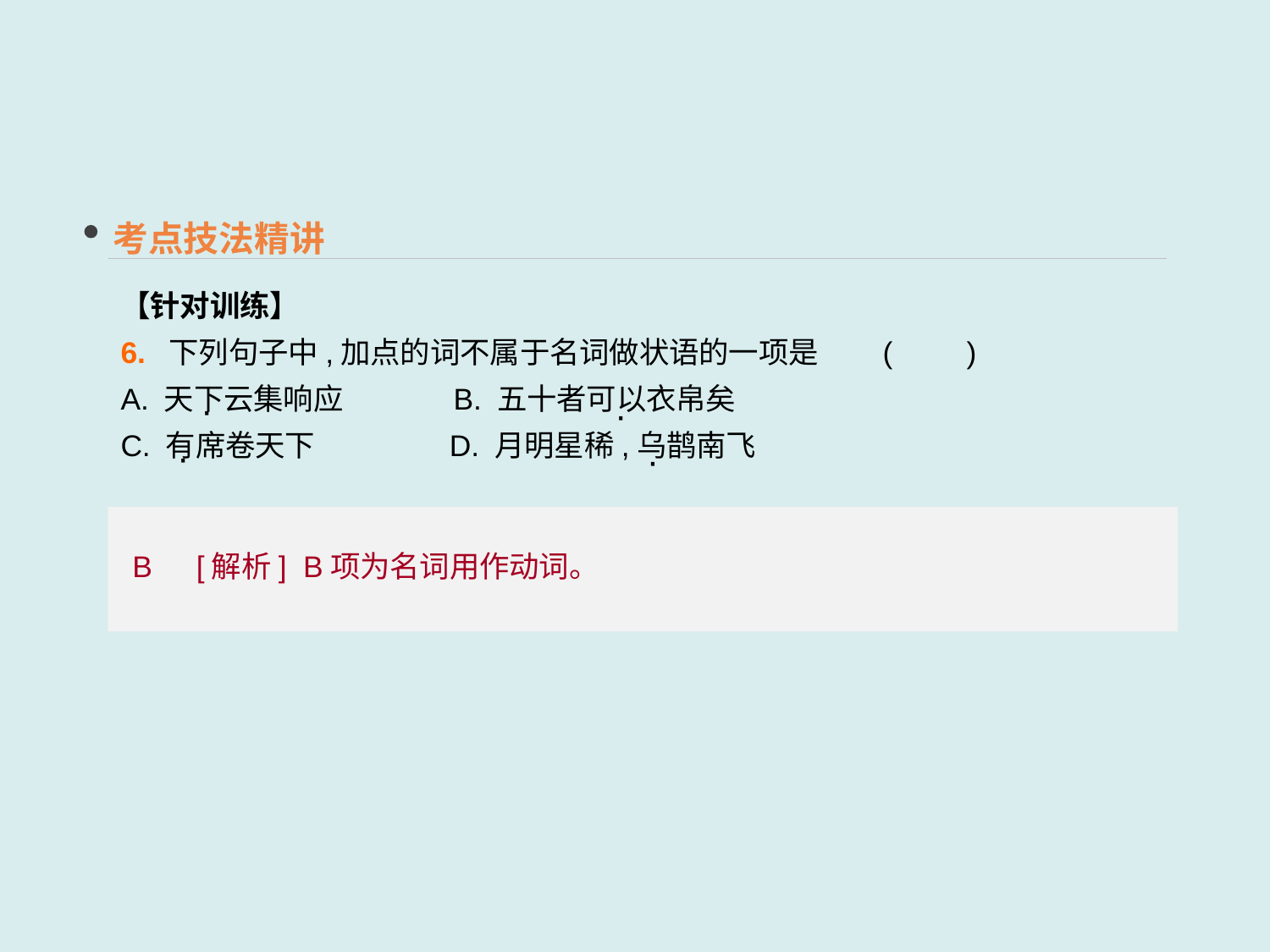

考点技法精讲

【针对训练】
6.  下列句子中,加点的词不属于名词做状语的一项是	(　　)
A. 天下云集响应　　　  B. 五十者可以衣帛矣
C. 有席卷天下	          D. 月明星稀,乌鹊南飞
 ·
 ·
 ·
 ·

B　[解析]  B项为名词用作动词。